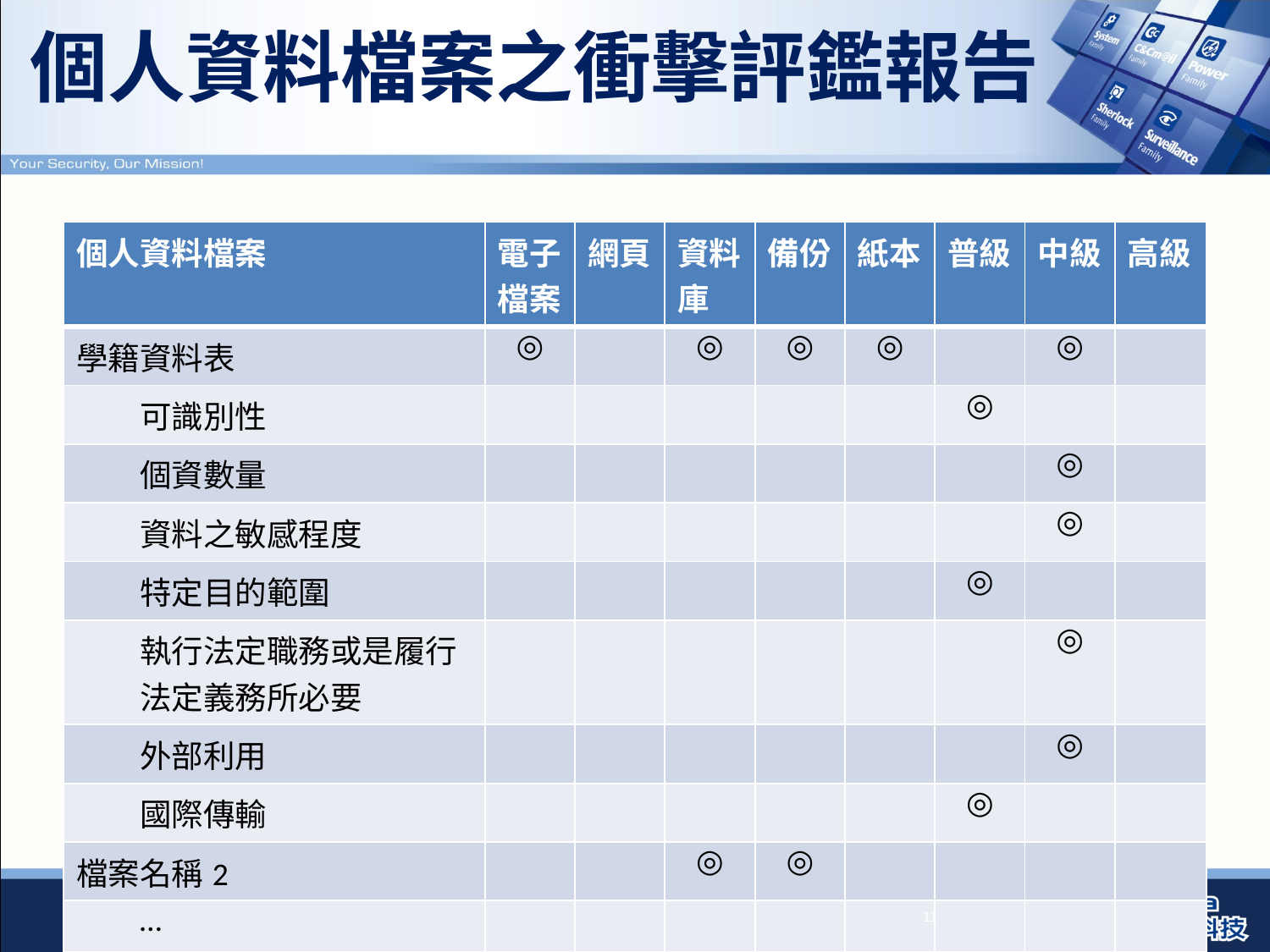

# 個人資料檔案之衝擊評鑑報告
| 個人資料檔案 | 電子檔案 | 網頁 | 資料庫 | 備份 | 紙本 | 普級 | 中級 | 高級 |
| --- | --- | --- | --- | --- | --- | --- | --- | --- |
| 學籍資料表 | ◎ |  | ◎ | ◎ | ◎ |  | ◎ |  |
| 可識別性 |  |  |  |  |  | ◎ |  |  |
| 個資數量 |  |  |  |  |  |  | ◎ |  |
| 資料之敏感程度 |  |  |  |  |  |  | ◎ |  |
| 特定目的範圍 |  |  |  |  |  | ◎ |  |  |
| 執行法定職務或是履行法定義務所必要 |  |  |  |  |  |  | ◎ |  |
| 外部利用 |  |  |  |  |  |  | ◎ |  |
| 國際傳輸 |  |  |  |  |  | ◎ |  |  |
| 檔案名稱2 |  |  | ◎ | ◎ |  |  |  |  |
| … |  |  |  |  |  |  |  |  |
11